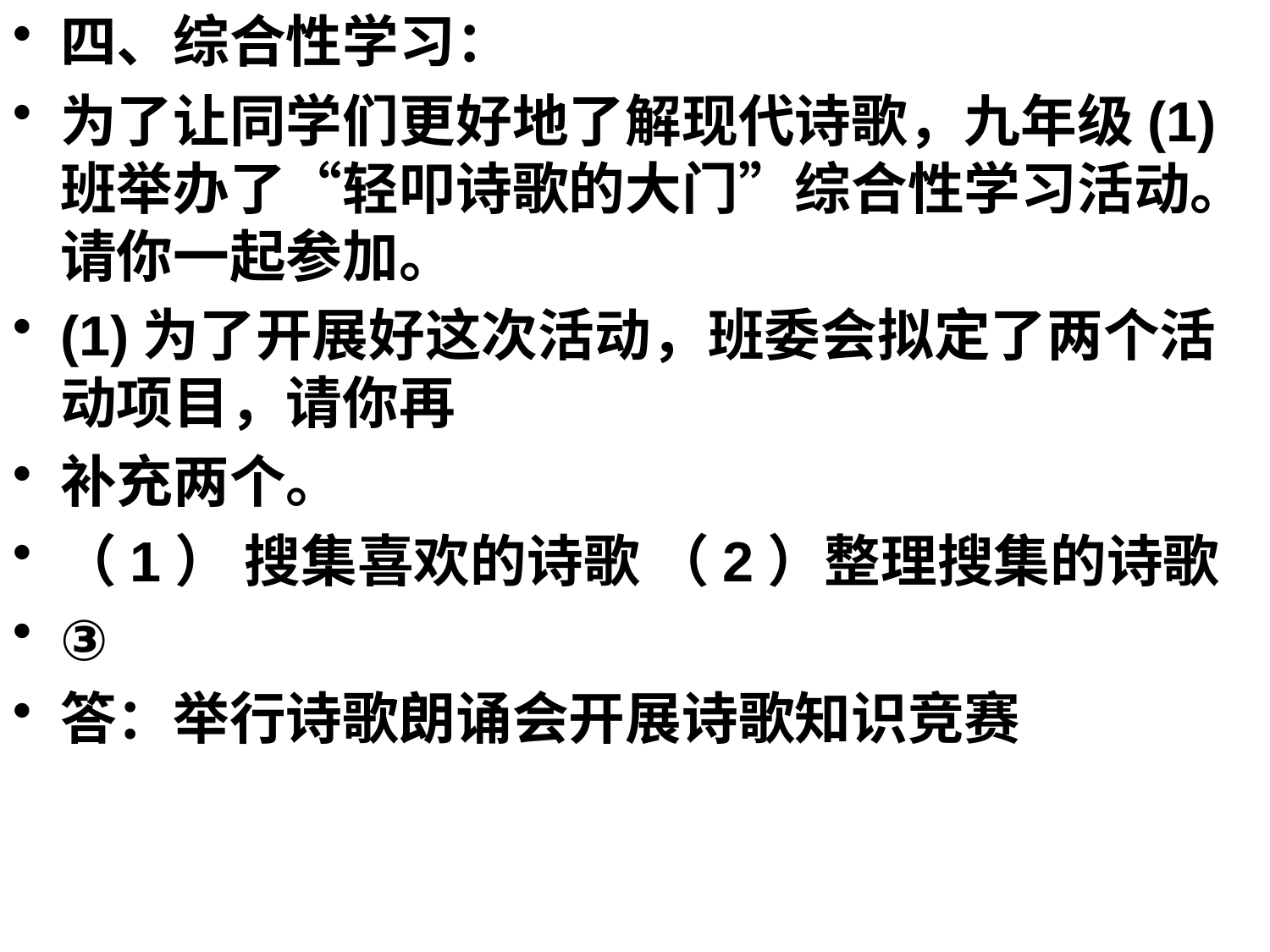

四、综合性学习：
为了让同学们更好地了解现代诗歌，九年级(1)班举办了“轻叩诗歌的大门”综合性学习活动。请你一起参加。
(1)为了开展好这次活动，班委会拟定了两个活动项目，请你再
补充两个。
（1） 搜集喜欢的诗歌 （2）整理搜集的诗歌
③
答：举行诗歌朗诵会开展诗歌知识竞赛